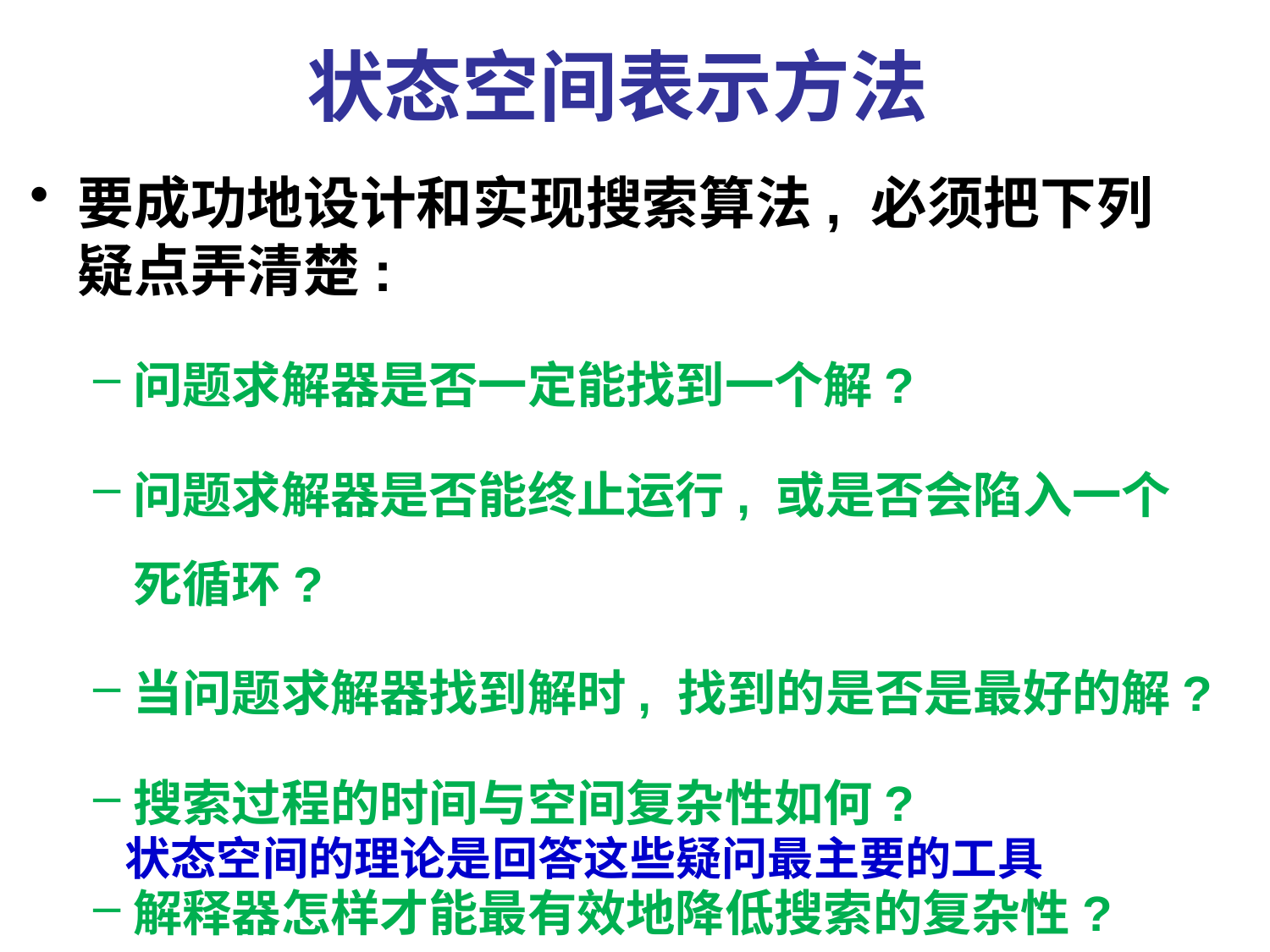

状态空间表示方法
要成功地设计和实现搜索算法, 必须把下列疑点弄清楚:
问题求解器是否一定能找到一个解?
问题求解器是否能终止运行, 或是否会陷入一个死循环?
当问题求解器找到解时, 找到的是否是最好的解?
搜索过程的时间与空间复杂性如何?
解释器怎样才能最有效地降低搜索的复杂性?
解释器应该怎样设计才能最有效地利用描述语言?

状态空间的理论是回答这些疑问最主要的工具